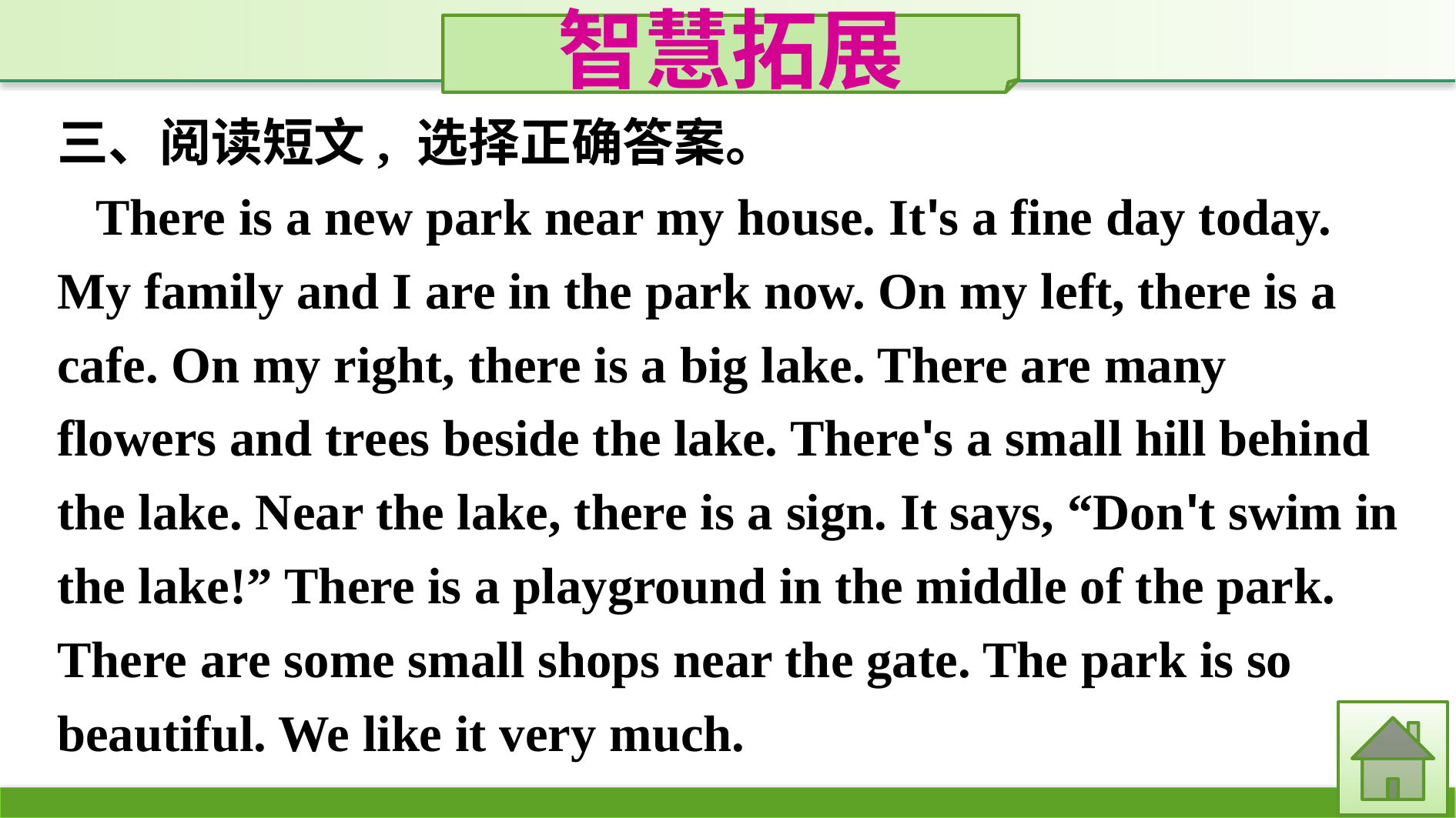

智慧拓展
三、阅读短文, 选择正确答案。
There is a new park near my house. It's a fine day today. My family and I are in the park now. On my left, there is a cafe. On my right, there is a big lake. There are many flowers and trees beside the lake. There's a small hill behind the lake. Near the lake, there is a sign. It says, “Don't swim in the lake!” There is a playground in the middle of the park. There are some small shops near the gate. The park is so beautiful. We like it very much.